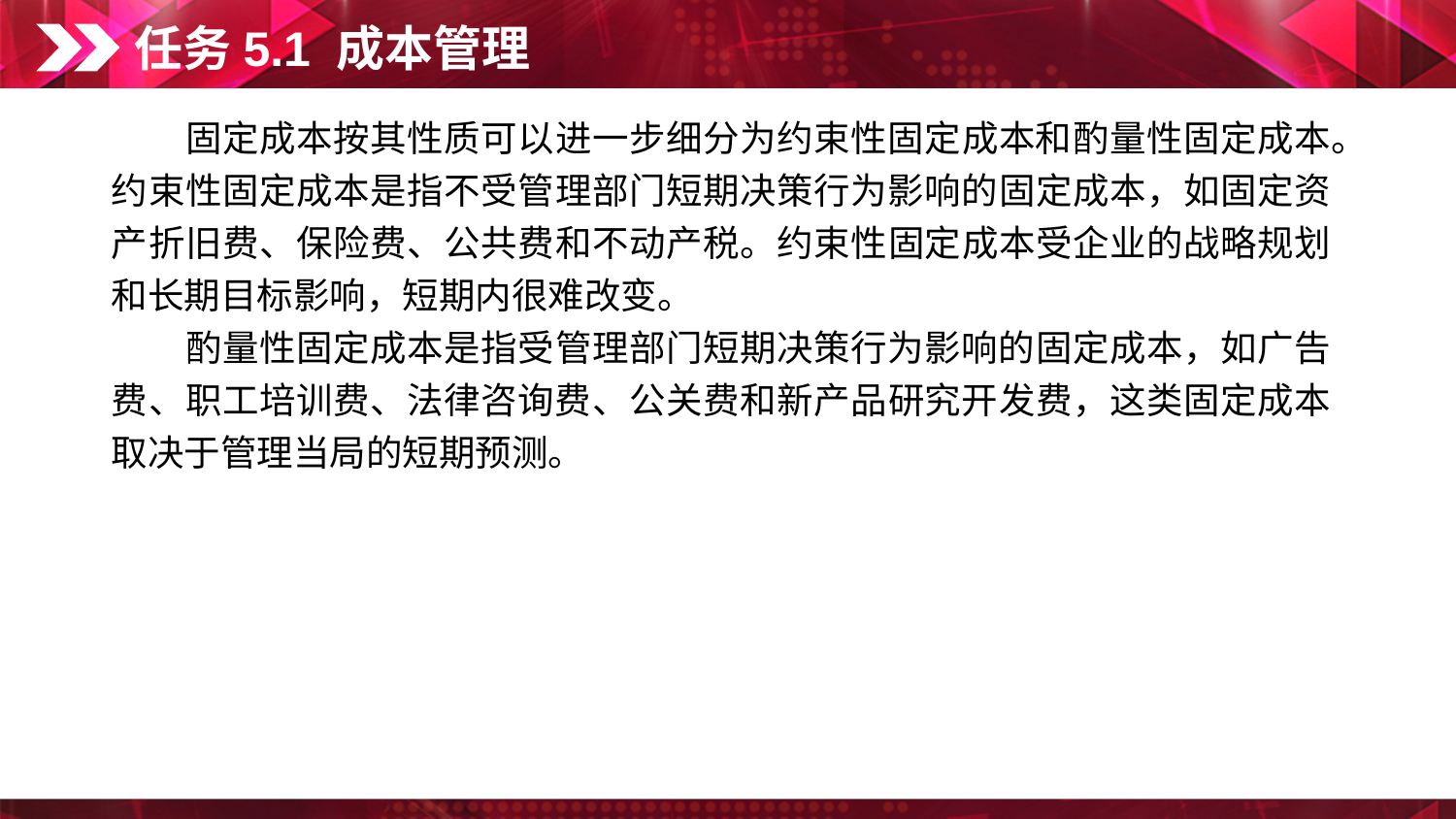

任务5.1 成本管理

　　固定成本按其性质可以进一步细分为约束性固定成本和酌量性固定成本。
约束性固定成本是指不受管理部门短期决策行为影响的固定成本，如固定资产折旧费、保险费、公共费和不动产税。约束性固定成本受企业的战略规划和长期目标影响，短期内很难改变。
　　酌量性固定成本是指受管理部门短期决策行为影响的固定成本，如广告费、职工培训费、法律咨询费、公关费和新产品研究开发费，这类固定成本取决于管理当局的短期预测。